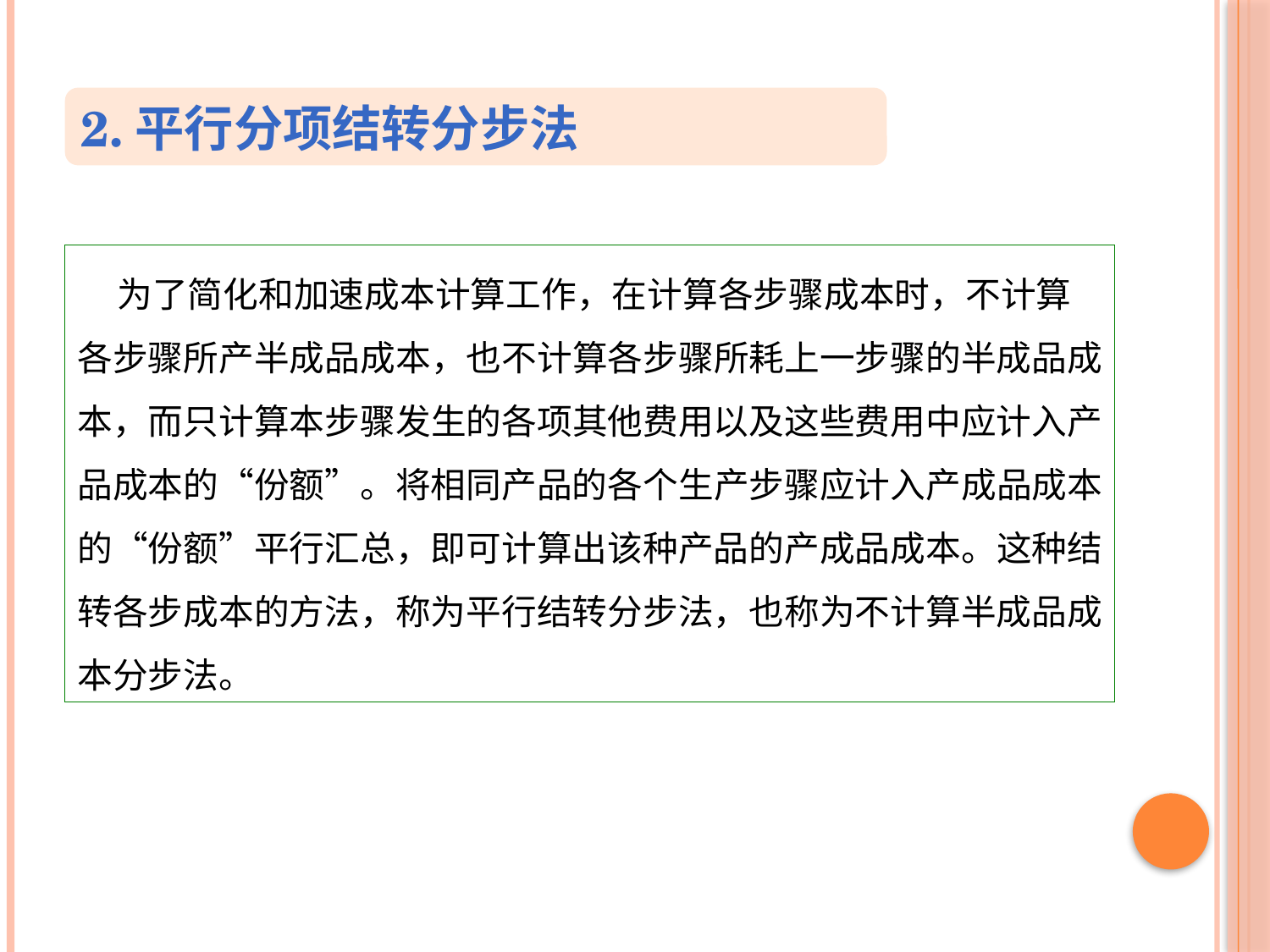

2.平行分项结转分步法
    为了简化和加速成本计算工作，在计算各步骤成本时，不计算各步骤所产半成品成本，也不计算各步骤所耗上一步骤的半成品成本，而只计算本步骤发生的各项其他费用以及这些费用中应计入产品成本的“份额”。将相同产品的各个生产步骤应计入产成品成本的“份额”平行汇总，即可计算出该种产品的产成品成本。这种结转各步成本的方法，称为平行结转分步法，也称为不计算半成品成本分步法。